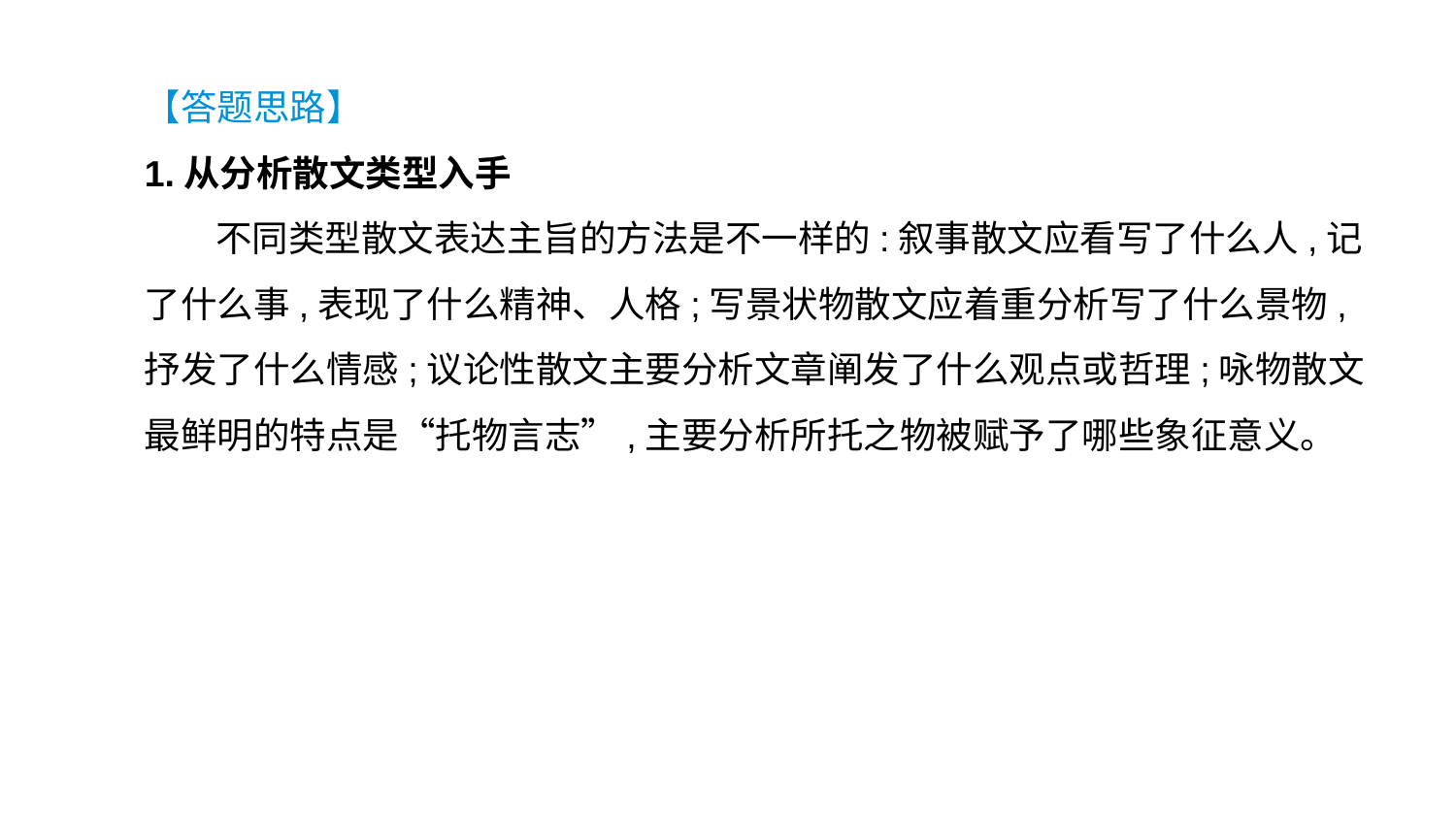

【答题思路】
1.从分析散文类型入手
不同类型散文表达主旨的方法是不一样的:叙事散文应看写了什么人,记了什么事,表现了什么精神、人格;写景状物散文应着重分析写了什么景物,抒发了什么情感;议论性散文主要分析文章阐发了什么观点或哲理;咏物散文最鲜明的特点是“托物言志”,主要分析所托之物被赋予了哪些象征意义。